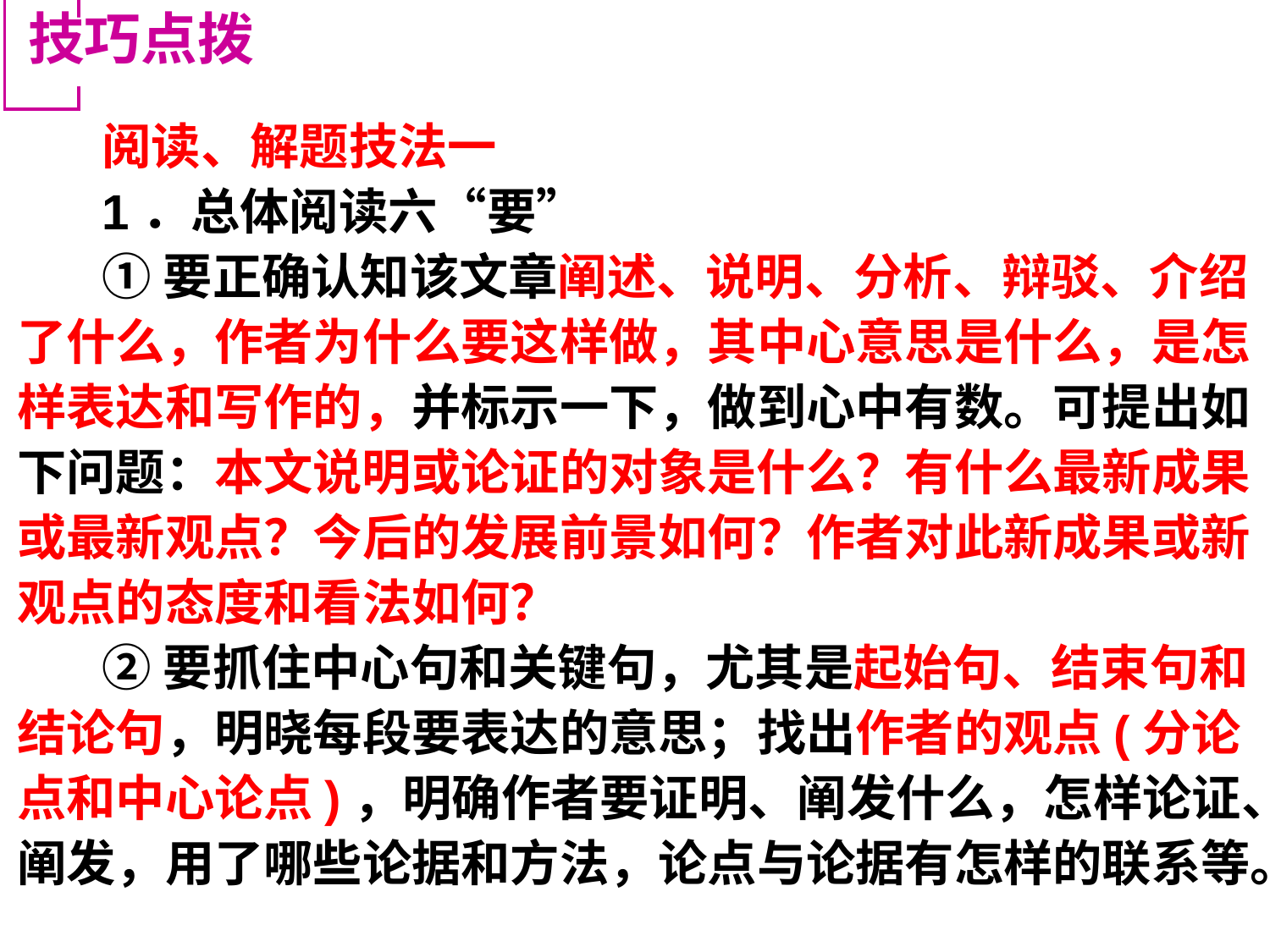

技巧点拨
阅读、解题技法一
1．总体阅读六“要”
①要正确认知该文章阐述、说明、分析、辩驳、介绍了什么，作者为什么要这样做，其中心意思是什么，是怎样表达和写作的，并标示一下，做到心中有数。可提出如下问题：本文说明或论证的对象是什么？有什么最新成果或最新观点？今后的发展前景如何？作者对此新成果或新观点的态度和看法如何？
②要抓住中心句和关键句，尤其是起始句、结束句和结论句，明晓每段要表达的意思；找出作者的观点(分论点和中心论点)，明确作者要证明、阐发什么，怎样论证、阐发，用了哪些论据和方法，论点与论据有怎样的联系等。